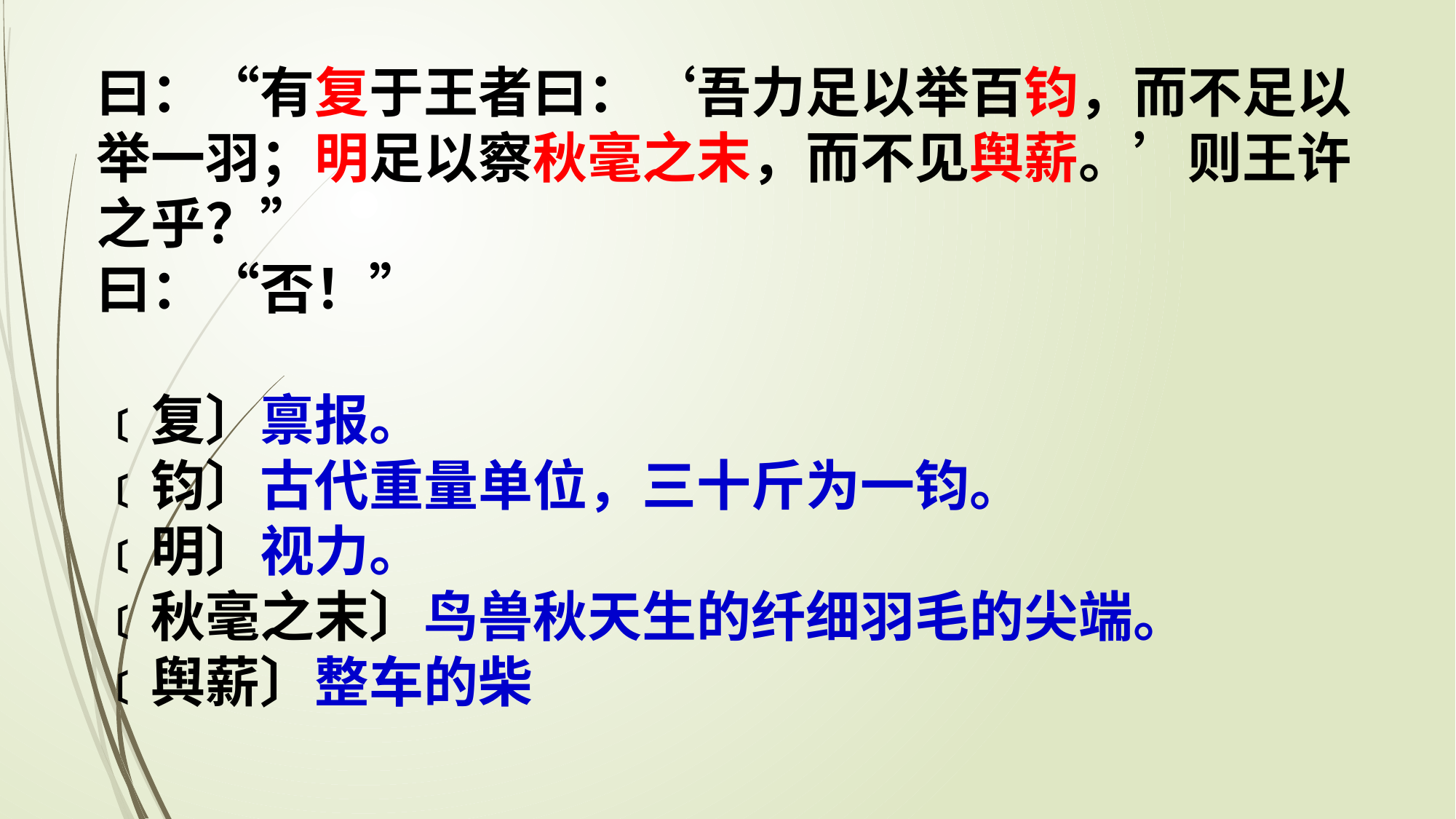

曰：“有复于王者曰：‘吾力足以举百钧，而不足以举一羽；明足以察秋毫之末，而不见舆薪。’则王许之乎？”
曰：“否！”
﹝复〕禀报。
﹝钧〕古代重量单位，三十斤为一钧。
﹝明〕视力。
﹝秋毫之末〕鸟兽秋天生的纤细羽毛的尖端。
﹝舆薪〕整车的柴